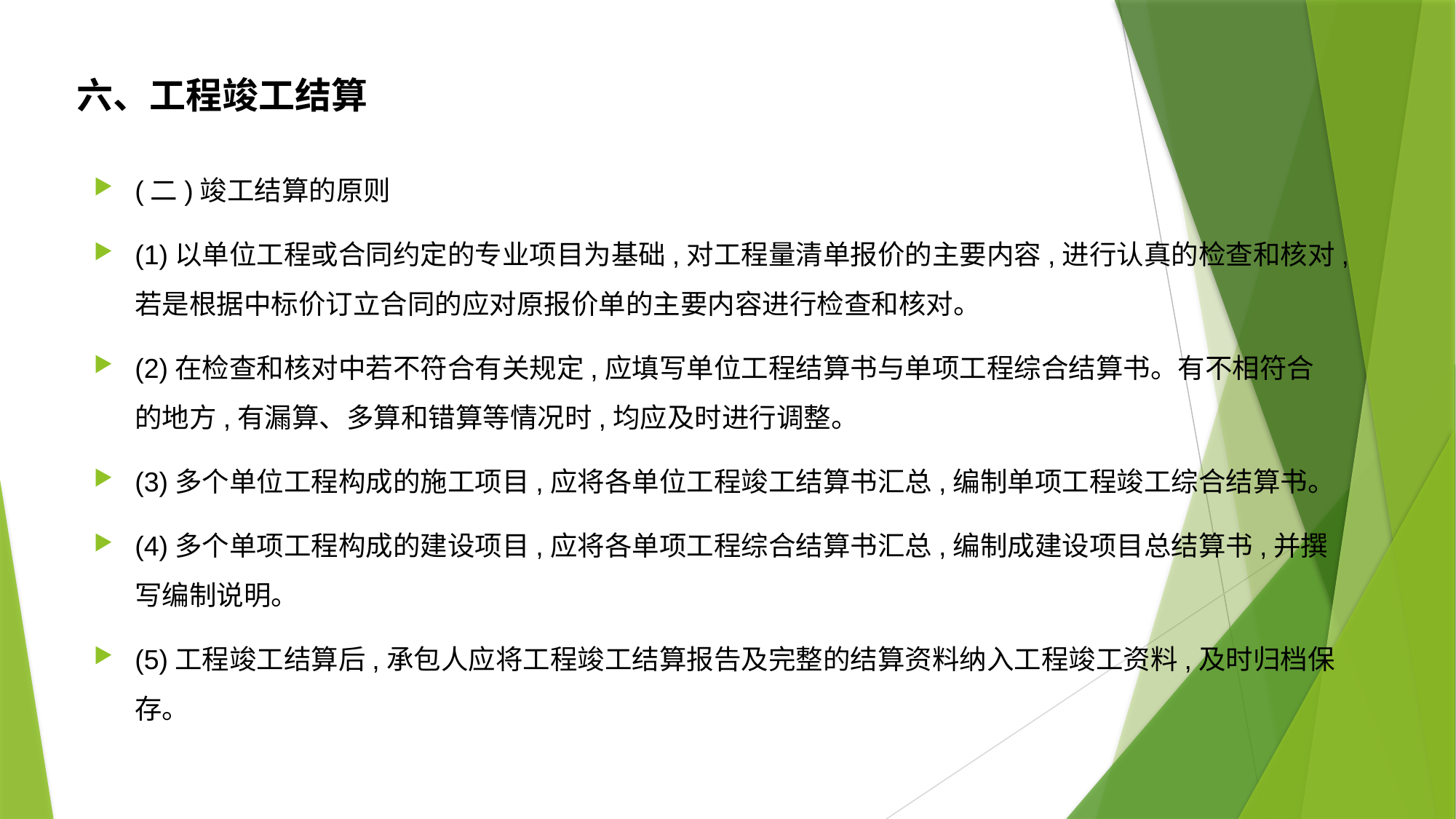

六、工程竣工结算
(二)竣工结算的原则
(1)以单位工程或合同约定的专业项目为基础,对工程量清单报价的主要内容,进行认真的检查和核对,若是根据中标价订立合同的应对原报价单的主要内容进行检查和核对。
(2)在检查和核对中若不符合有关规定,应填写单位工程结算书与单项工程综合结算书。有不相符合的地方,有漏算、多算和错算等情况时,均应及时进行调整。
(3)多个单位工程构成的施工项目,应将各单位工程竣工结算书汇总,编制单项工程竣工综合结算书。
(4)多个单项工程构成的建设项目,应将各单项工程综合结算书汇总,编制成建设项目总结算书,并撰写编制说明。
(5)工程竣工结算后,承包人应将工程竣工结算报告及完整的结算资料纳入工程竣工资料,及时归档保存。